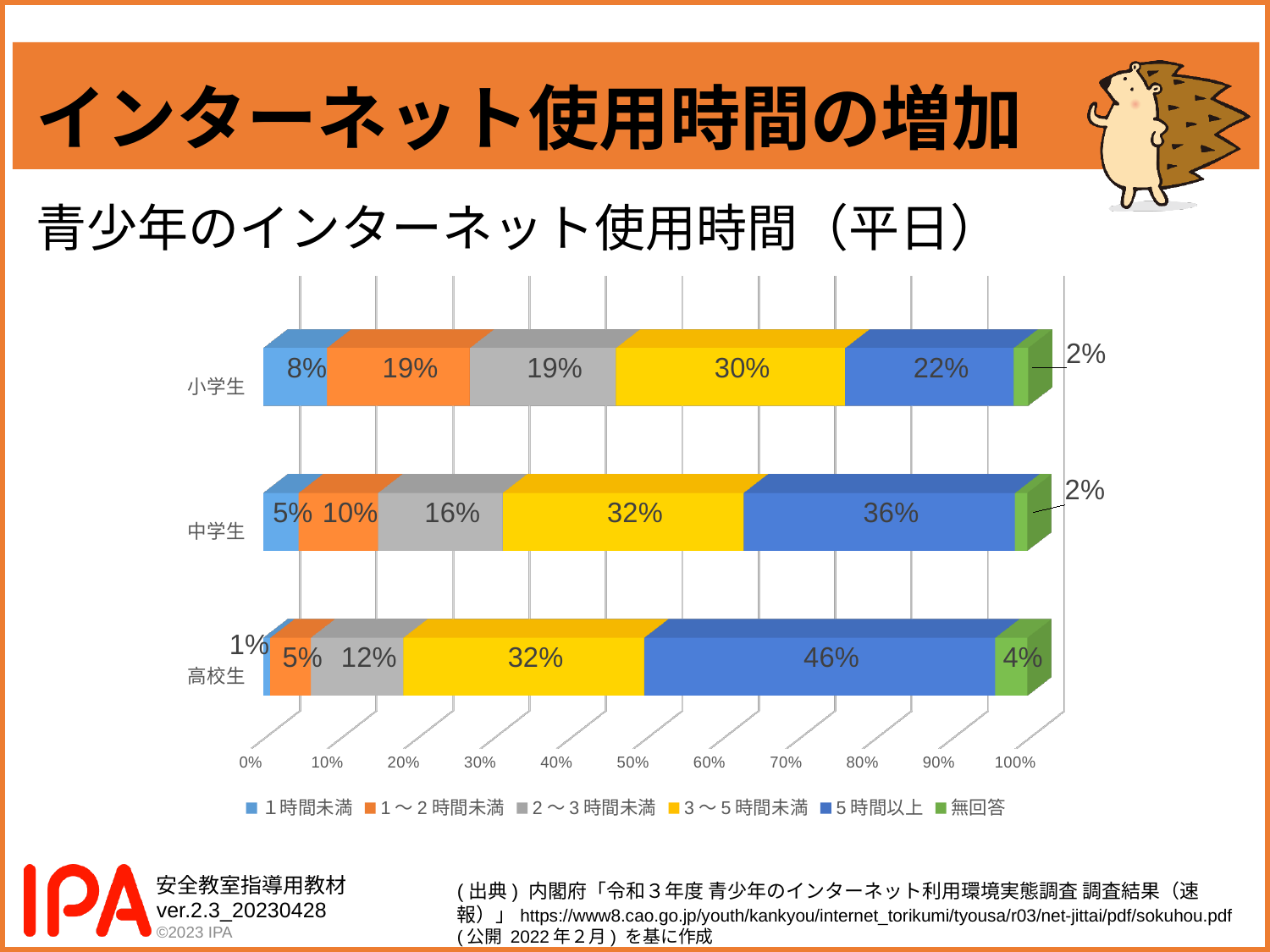

# インターネット使用時間の増加
青少年のインターネット使用時間（平日）

[unsupported chart]

(出典) 内閣府「令和３年度 ⻘少年のインターネット利⽤環境実態調査 調査結果（速報）」https://www8.cao.go.jp/youth/kankyou/internet_torikumi/tyousa/r03/net-jittai/pdf/sokuhou.pdf
(公開 2022年２月) を基に作成